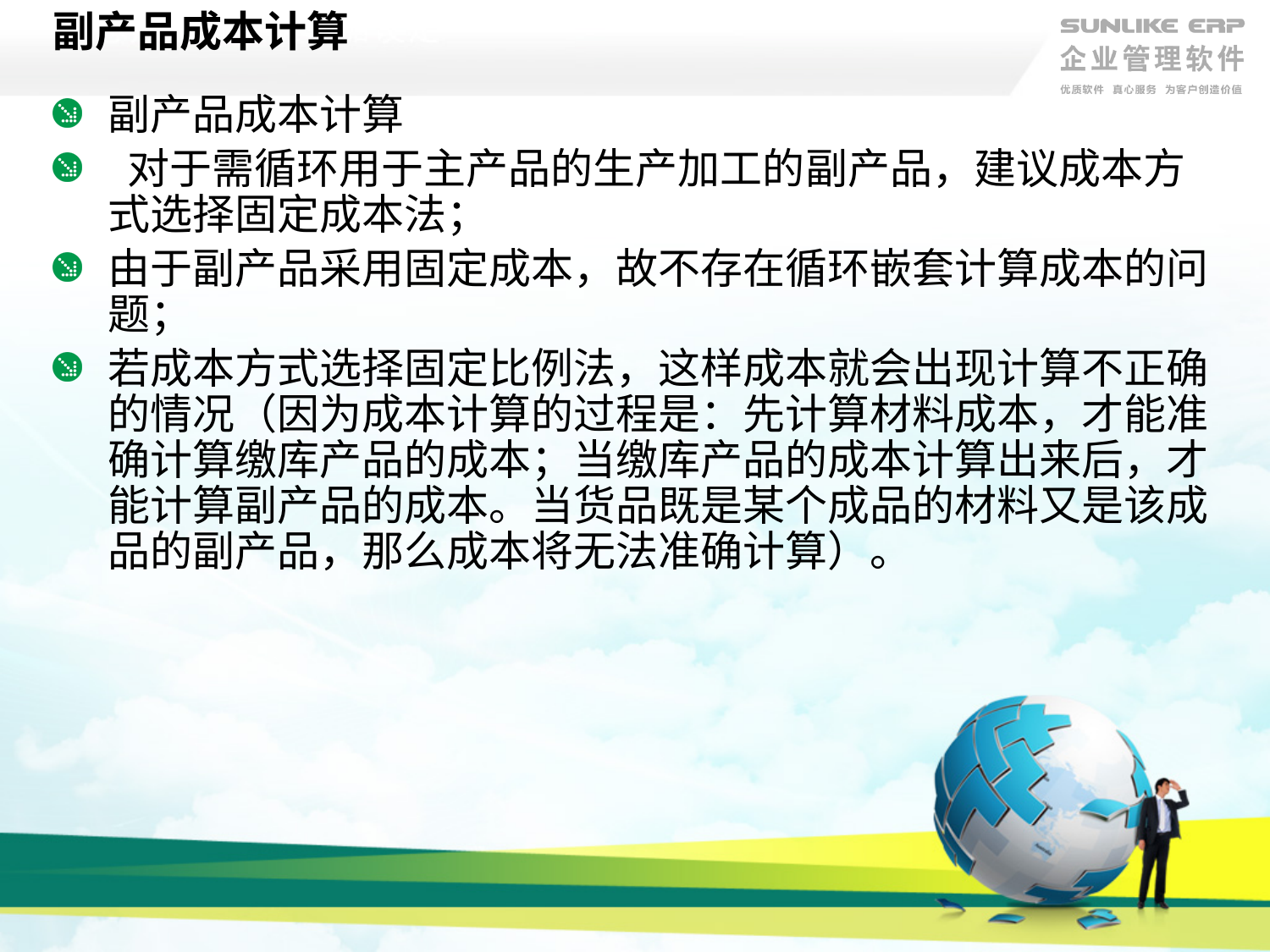

# 副产品成本计算
副产品成本计算
 对于需循环用于主产品的生产加工的副产品，建议成本方式选择固定成本法；
由于副产品采用固定成本，故不存在循环嵌套计算成本的问题；
若成本方式选择固定比例法，这样成本就会出现计算不正确的情况（因为成本计算的过程是：先计算材料成本，才能准确计算缴库产品的成本；当缴库产品的成本计算出来后，才能计算副产品的成本。当货品既是某个成品的材料又是该成品的副产品，那么成本将无法准确计算）。